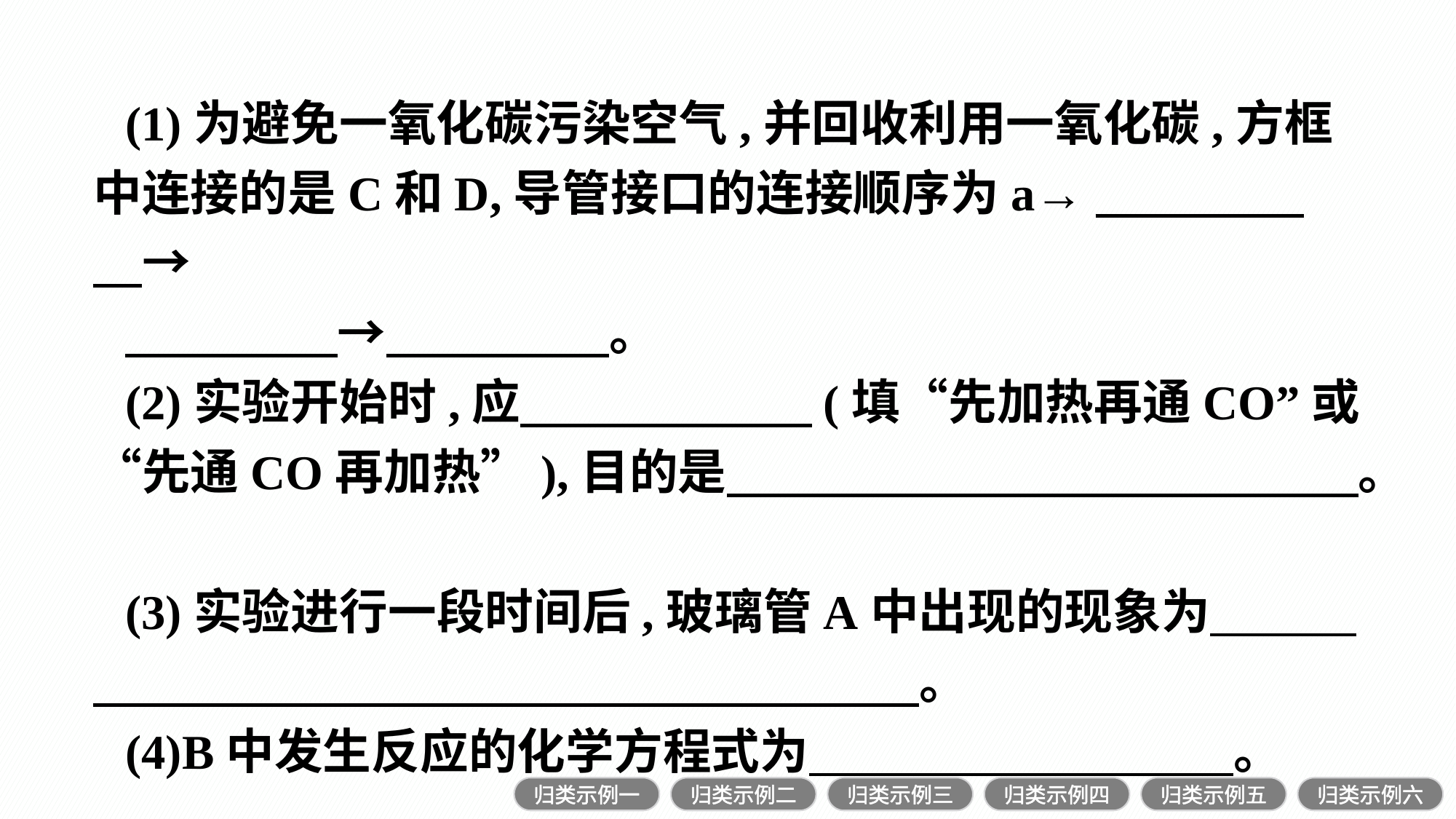

(1)为避免一氧化碳污染空气,并回收利用一氧化碳,方框中连接的是C和D,导管接口的连接顺序为a→　　           　→
　　      　→　       　　。
(2)实验开始时,应　　　　　　(填“先加热再通CO”或“先通CO再加热”),目的是　　　　　　　　　　　　　。
(3)实验进行一段时间后,玻璃管A中出现的现象为　　　　　　　　　　　　　　　　　　　　。
(4)B中发生反应的化学方程式为　　　　            　　。